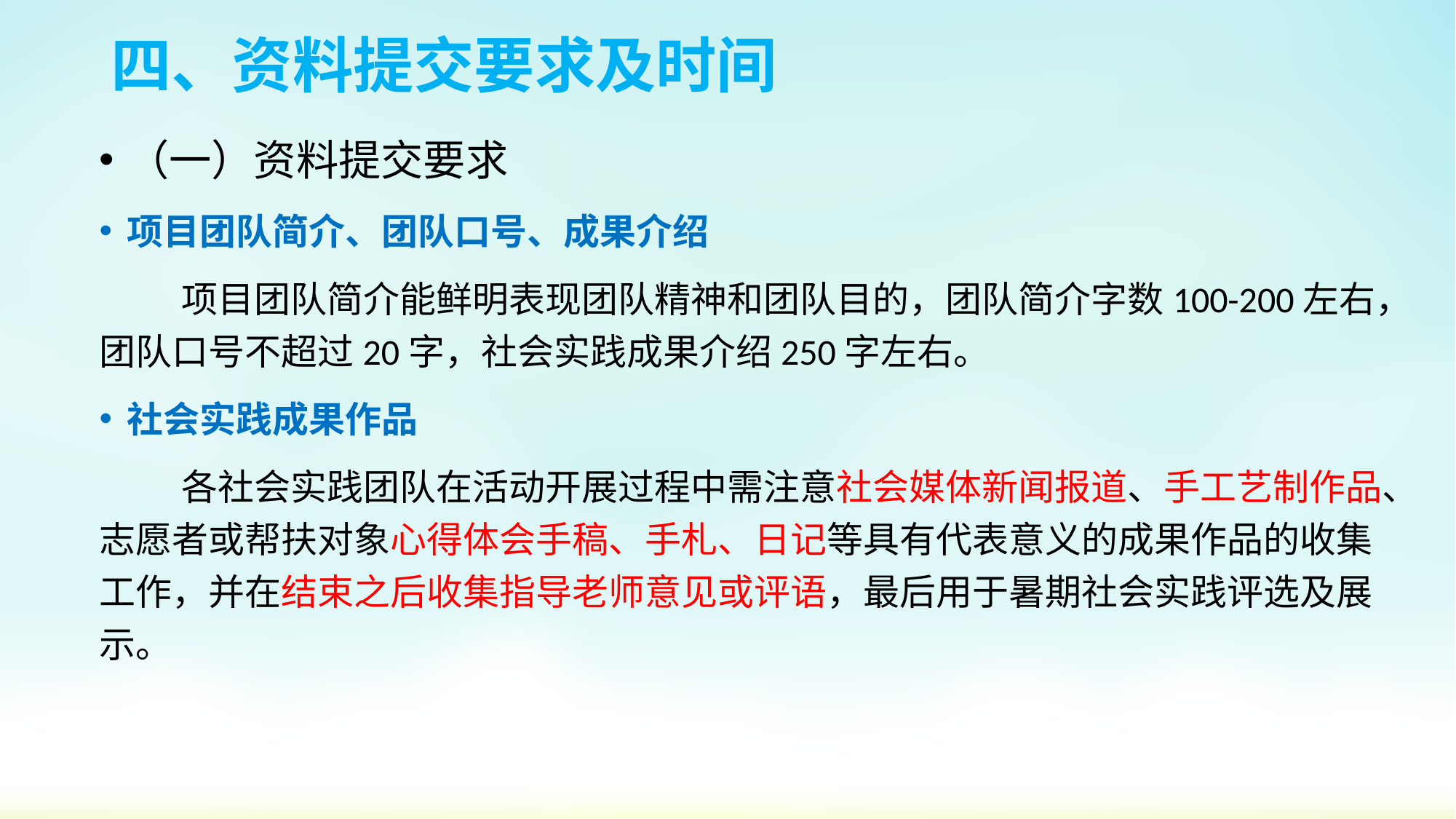

# 四、资料提交要求及时间
（一）资料提交要求
项目团队简介、团队口号、成果介绍
         项目团队简介能鲜明表现团队精神和团队目的，团队简介字数100-200左右，团队口号不超过20字，社会实践成果介绍250字左右。
社会实践成果作品
         各社会实践团队在活动开展过程中需注意社会媒体新闻报道、手工艺制作品、志愿者或帮扶对象心得体会手稿、手札、日记等具有代表意义的成果作品的收集工作，并在结束之后收集指导老师意见或评语，最后用于暑期社会实践评选及展示。